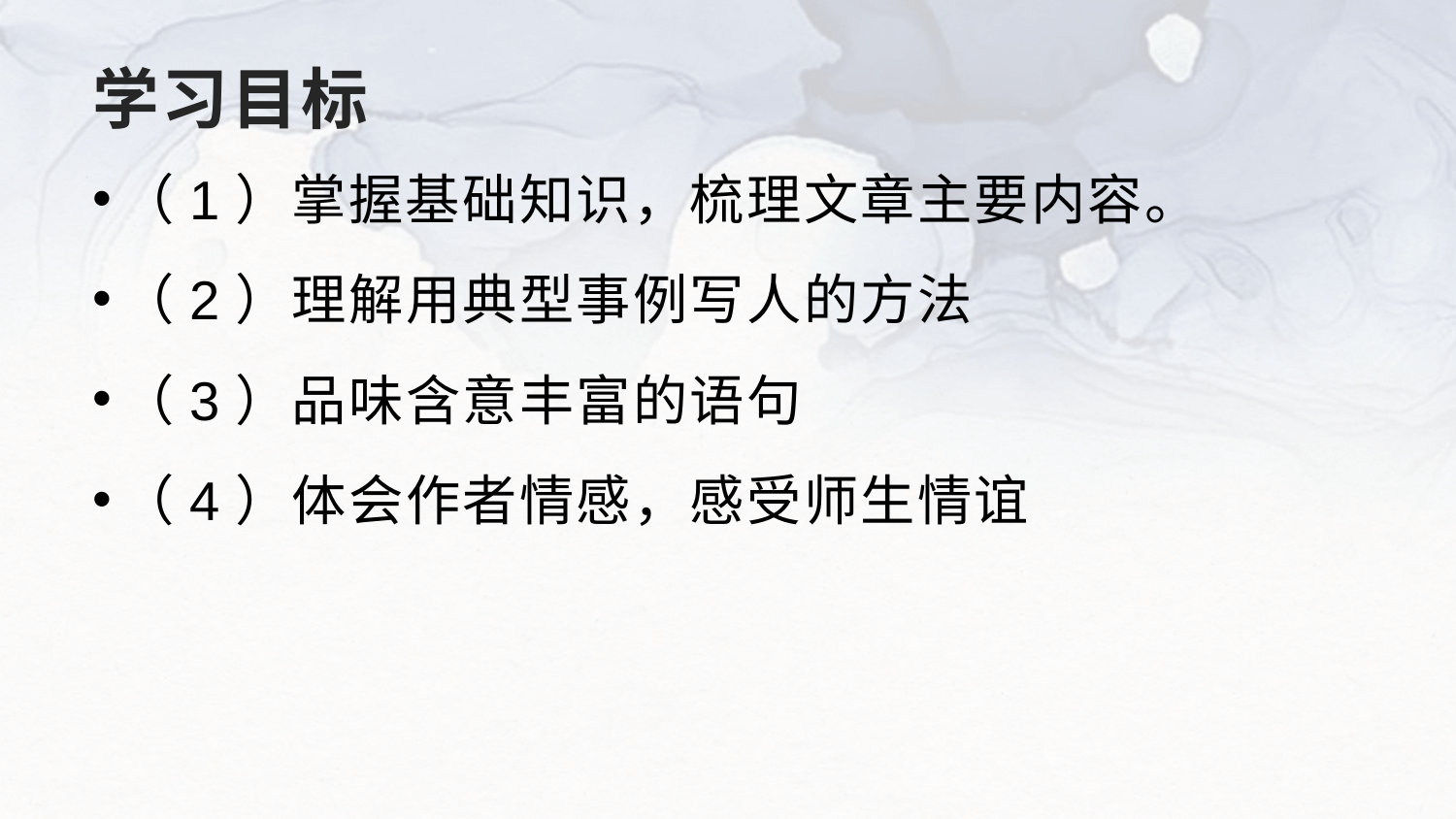

# 学习目标
（1）掌握基础知识，梳理文章主要内容。
（2）理解用典型事例写人的方法
（3）品味含意丰富的语句
（4）体会作者情感，感受师生情谊